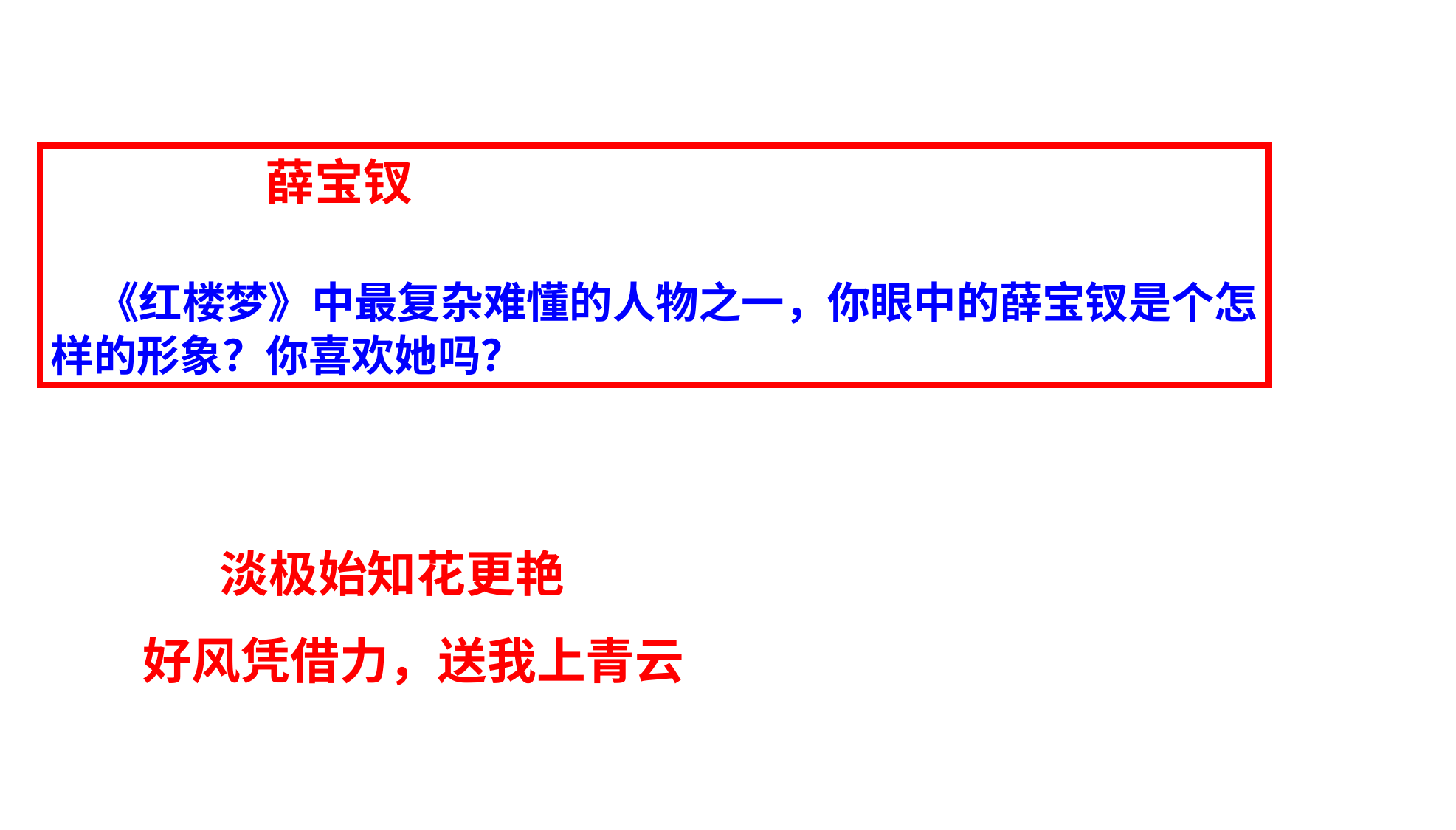

薛宝钗

   《红楼梦》中最复杂难懂的人物之一，你眼中的薛宝钗是个怎样的形象？你喜欢她吗？
淡极始知花更艳
好风凭借力，送我上青云